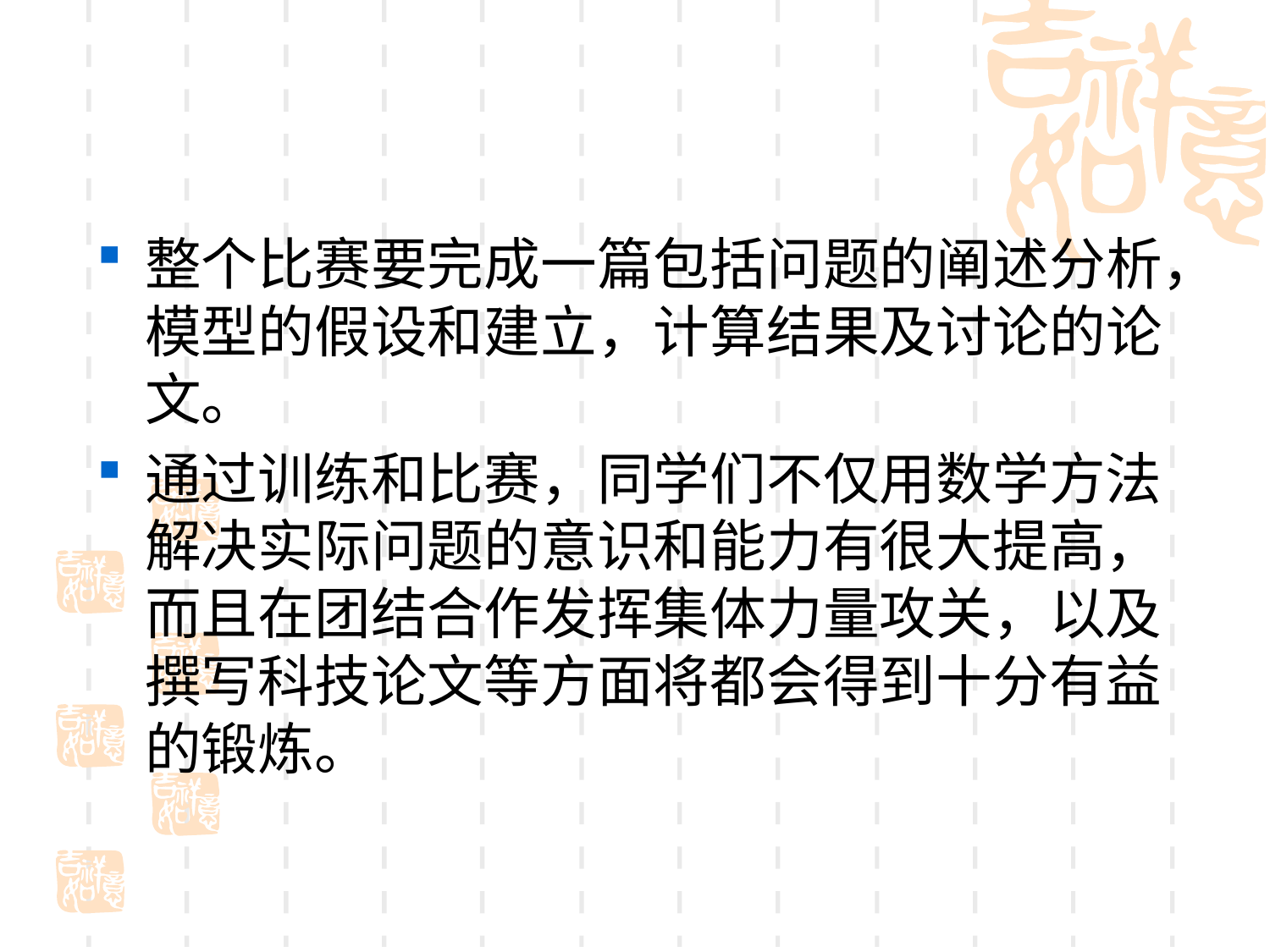

#
整个比赛要完成一篇包括问题的阐述分析，模型的假设和建立，计算结果及讨论的论文。
通过训练和比赛，同学们不仅用数学方法解决实际问题的意识和能力有很大提高，而且在团结合作发挥集体力量攻关，以及撰写科技论文等方面将都会得到十分有益的锻炼。